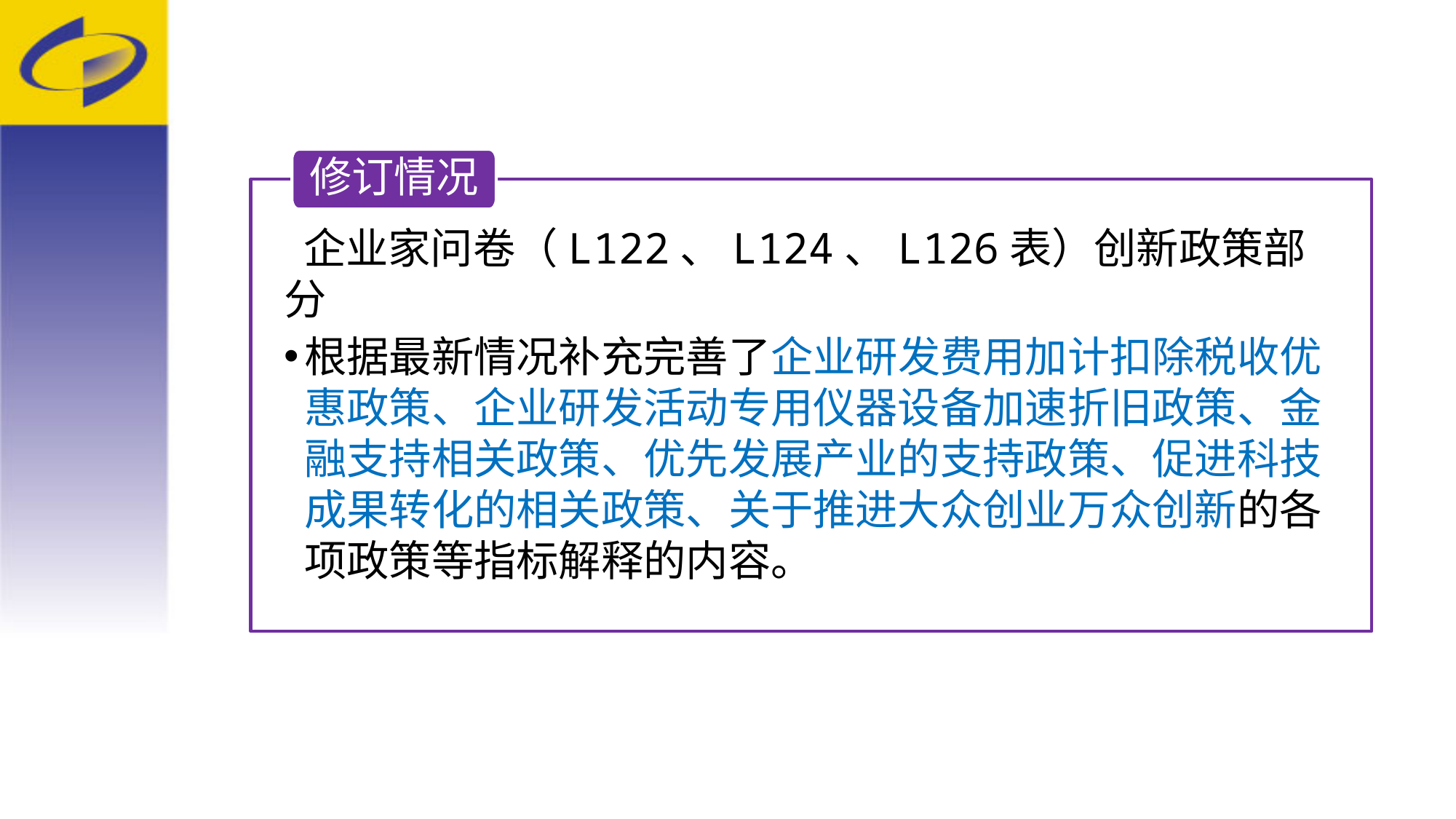

修订情况
 企业家问卷（L122、L124、L126表）创新政策部分
根据最新情况补充完善了企业研发费用加计扣除税收优惠政策、企业研发活动专用仪器设备加速折旧政策、金融支持相关政策、优先发展产业的支持政策、促进科技成果转化的相关政策、关于推进大众创业万众创新的各项政策等指标解释的内容。
10